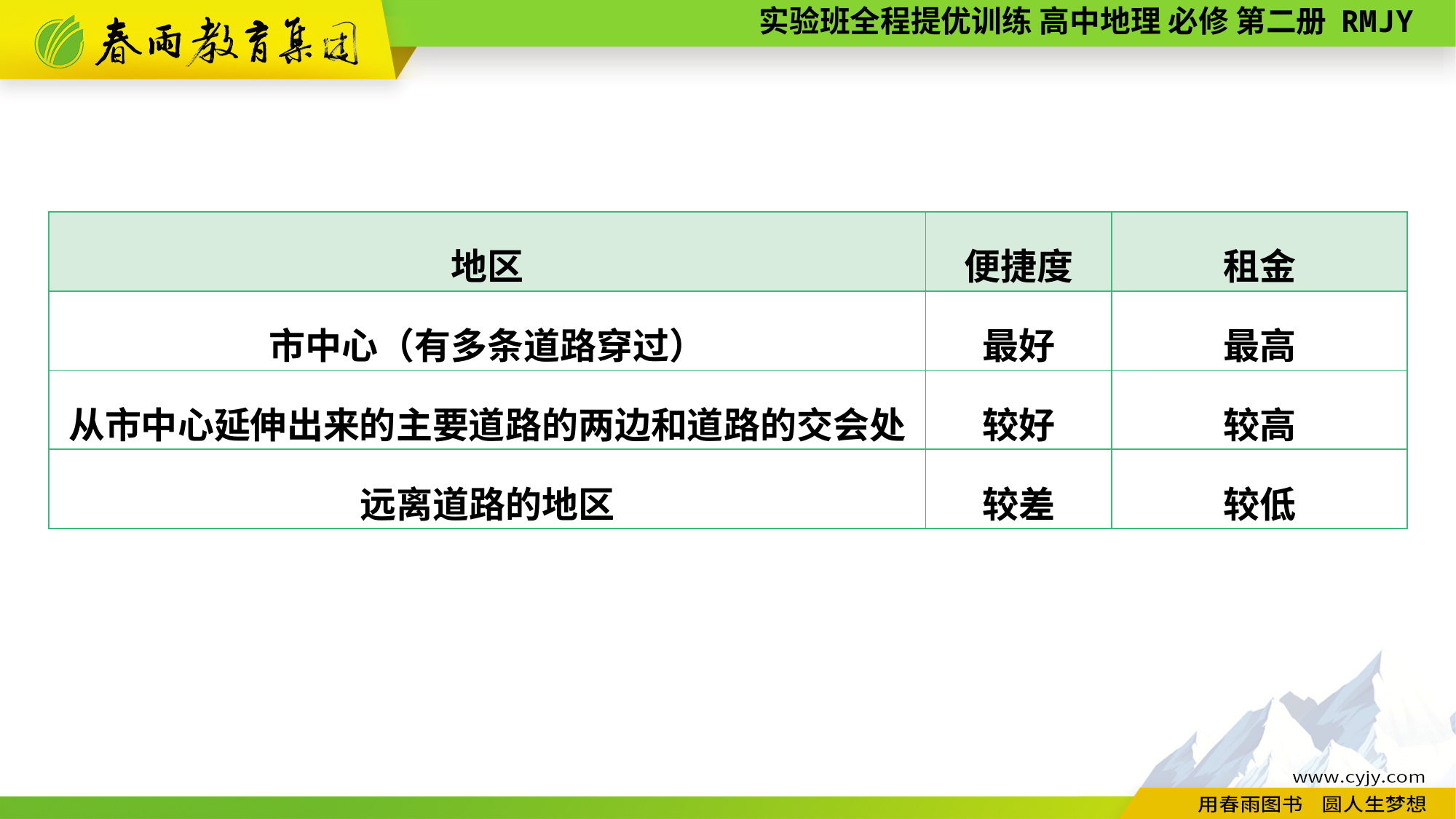

| 地区 | 便捷度 | 租金 |
| --- | --- | --- |
| 市中心（有多条道路穿过） | 最好 | 最高 |
| 从市中心延伸出来的主要道路的两边和道路的交会处 | 较好 | 较高 |
| 远离道路的地区 | 较差 | 较低 |